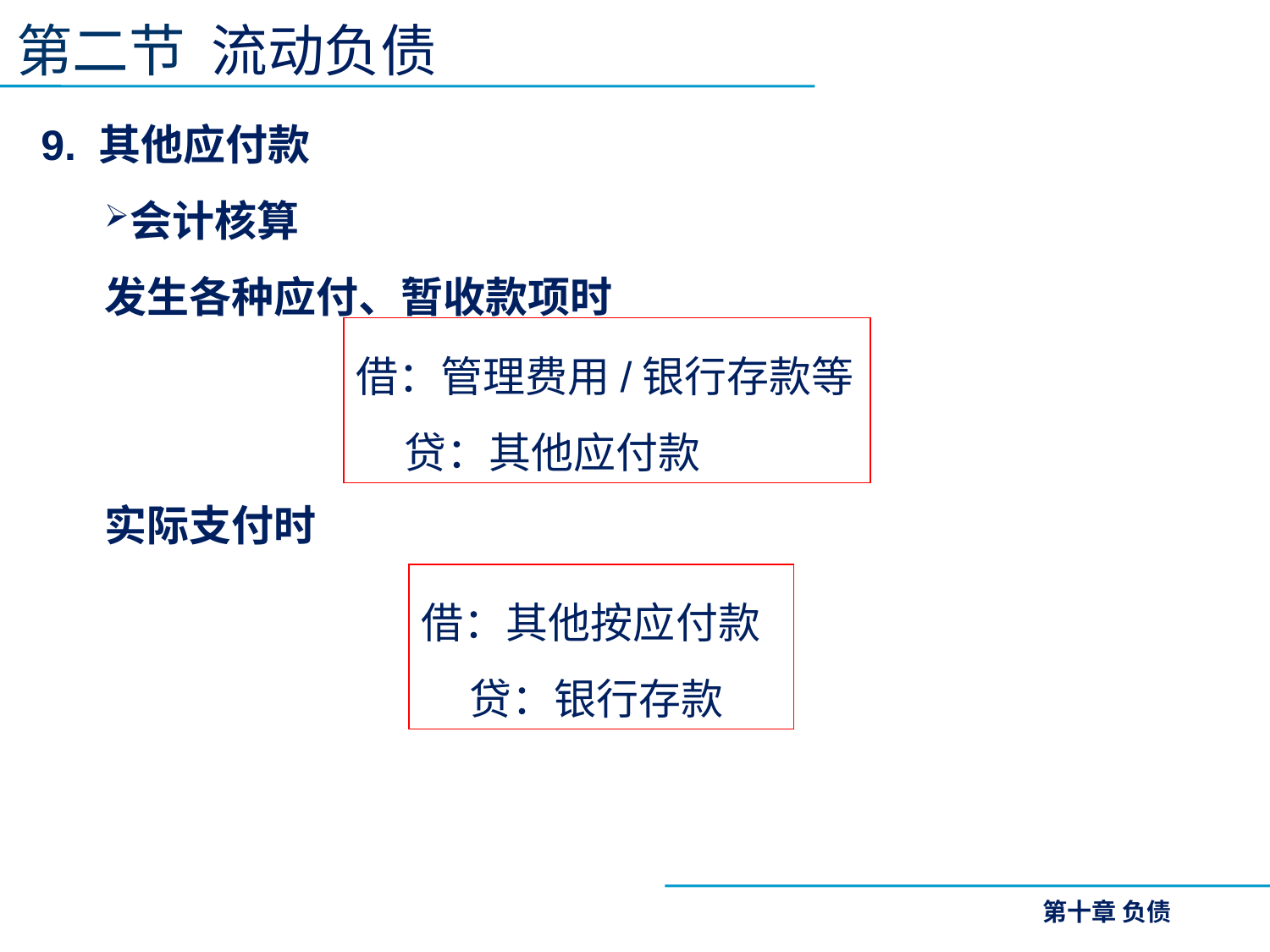

第二节  流动负债
9. 其他应付款
会计核算
发生各种应付、暂收款项时

实际支付时
借：管理费用/银行存款等
    贷：其他应付款
借：其他按应付款
    贷：银行存款